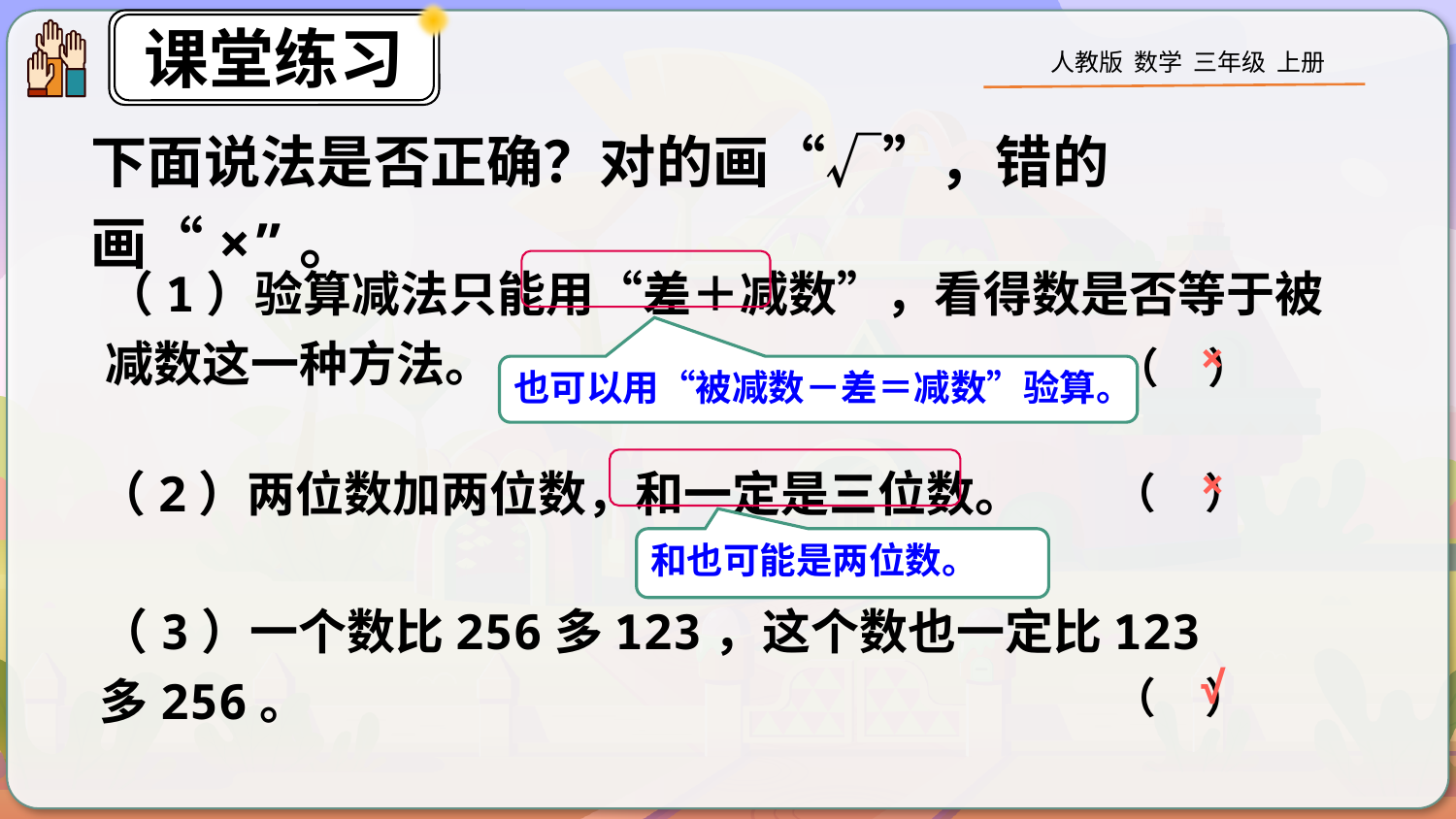

下面说法是否正确？对的画“√”，错的画“×”。
（1）验算减法只能用“差＋减数”，看得数是否等于被减数这一种方法。

（     ）
×
也可以用“被减数－差＝减数”验算。
（2）两位数加两位数，和一定是三位数。

（     ）
×
和也可能是两位数。
（3）一个数比256多123，这个数也一定比123多256。
（     ）
√